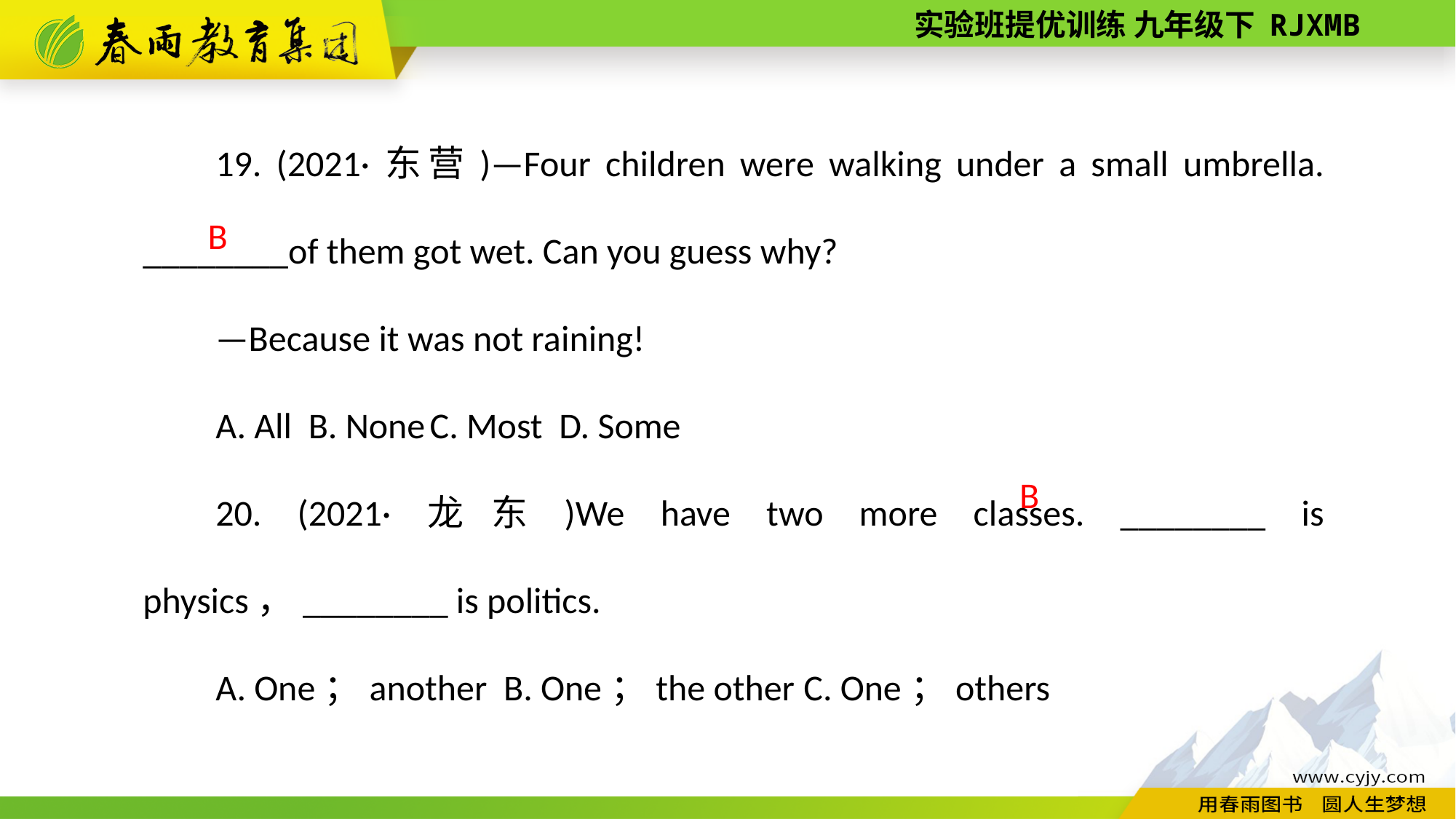

19. (2021·东营)—Four children were walking under a small umbrella. ________of them got wet. Can you guess why?
—Because it was not raining!
A. All  B. None C. Most  D. Some
20. (2021·龙东)We have two more classes. ________ is physics，________ is politics.
A. One；another  B. One；the other  C. One；others
B
B